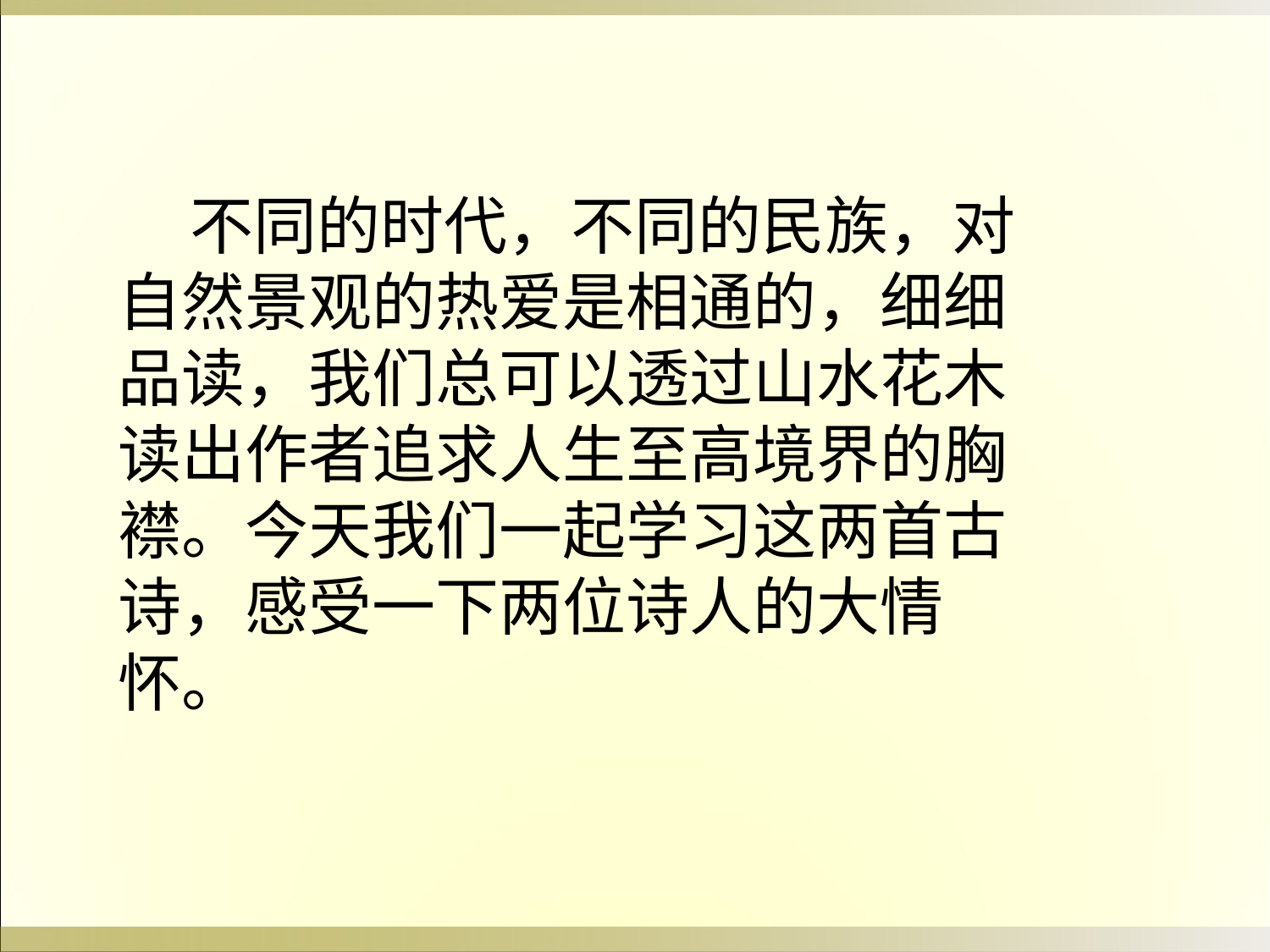

不同的时代，不同的民族，对自然景观的热爱是相通的，细细品读，我们总可以透过山水花木读出作者追求人生至高境界的胸襟。今天我们一起学习这两首古诗，感受一下两位诗人的大情怀。